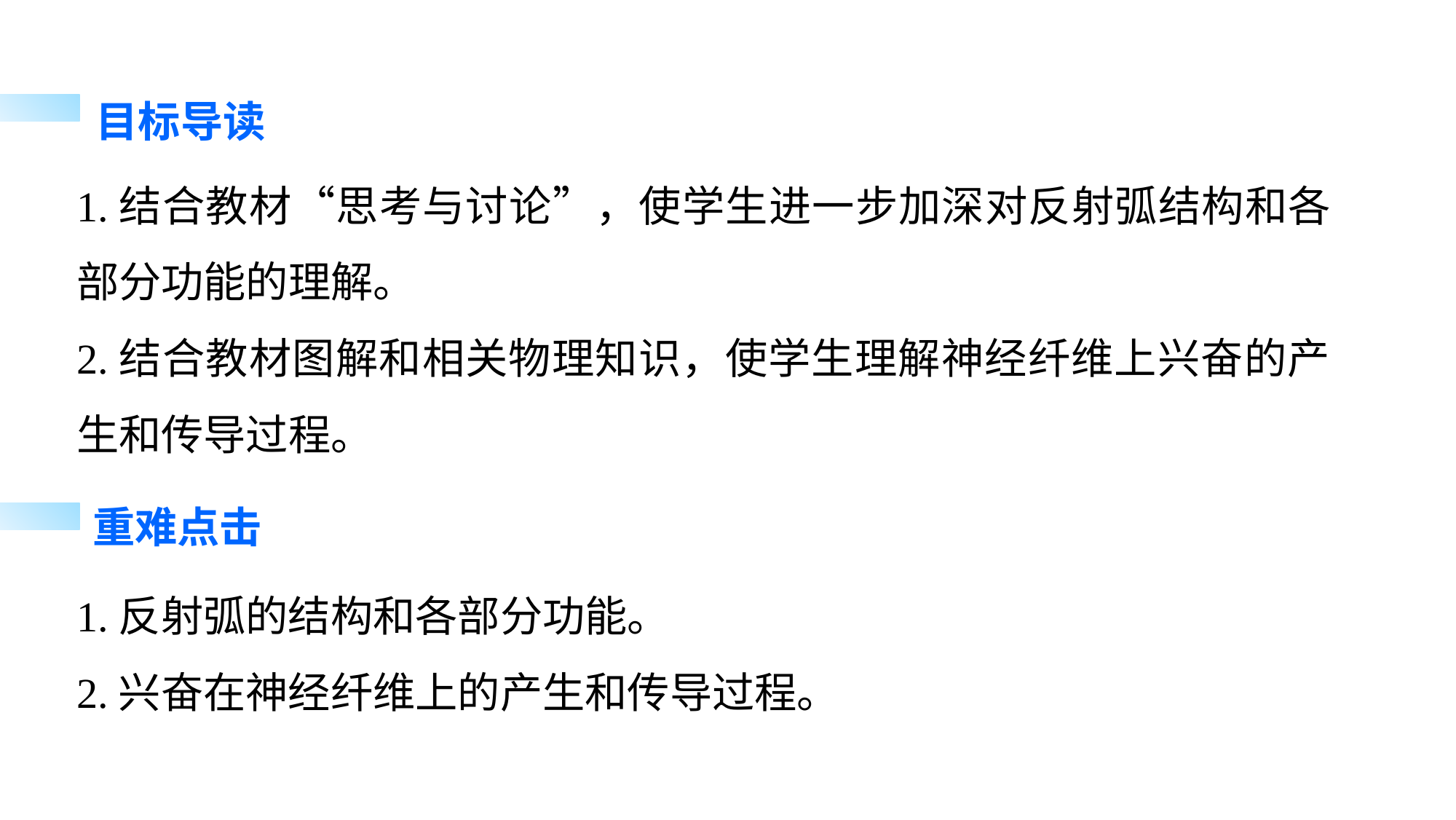

目标导读

1.结合教材“思考与讨论”，使学生进一步加深对反射弧结构和各部分功能的理解。
2.结合教材图解和相关物理知识，使学生理解神经纤维上兴奋的产生和传导过程。
重难点击

1.反射弧的结构和各部分功能。
2.兴奋在神经纤维上的产生和传导过程。